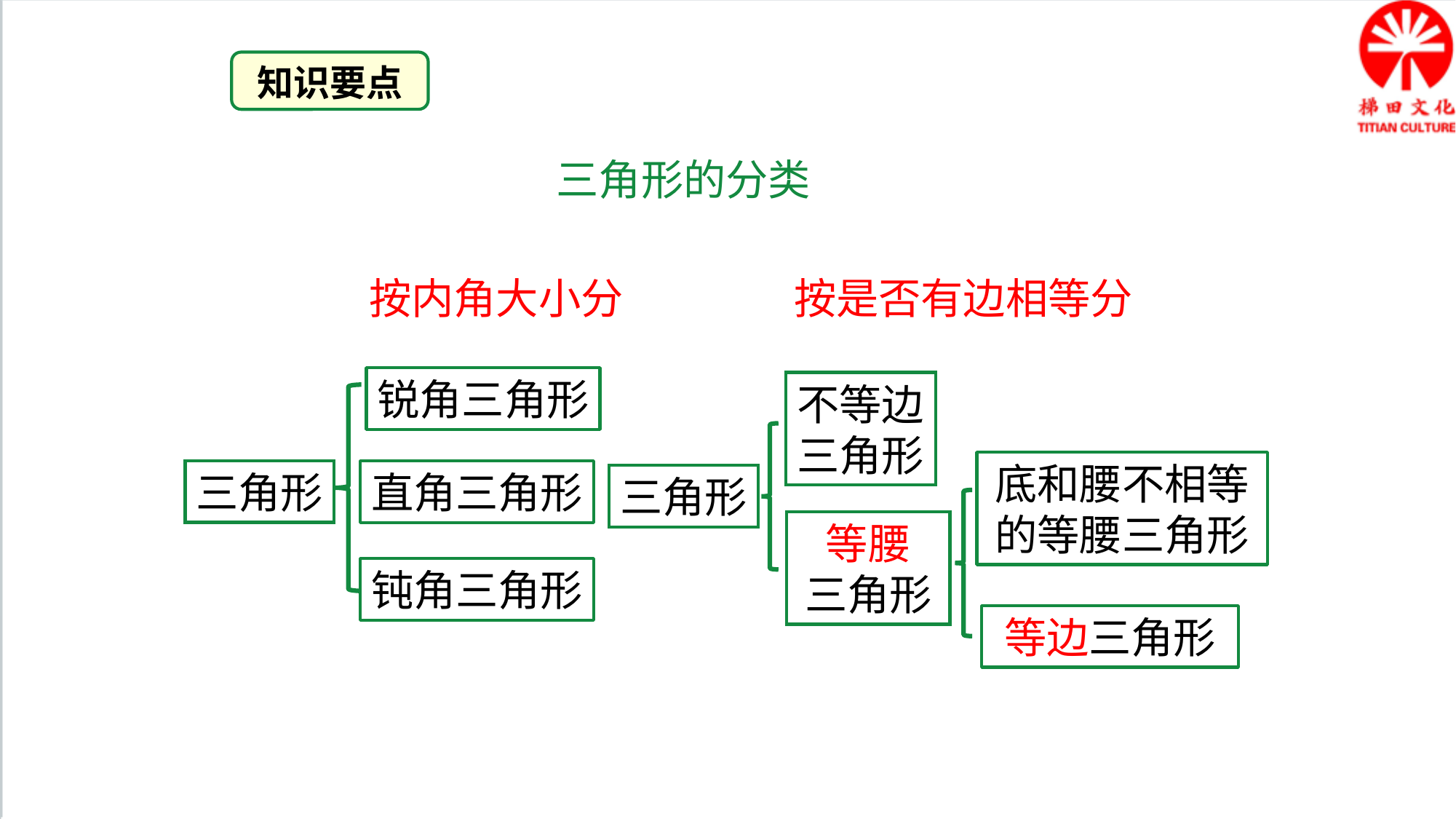

知识要点
三角形的分类
按内角大小分
按是否有边相等分
锐角三角形
不等边三角形

底和腰不相等的等腰三角形
三角形
直角三角形
三角形

等腰
三角形
钝角三角形
等边三角形